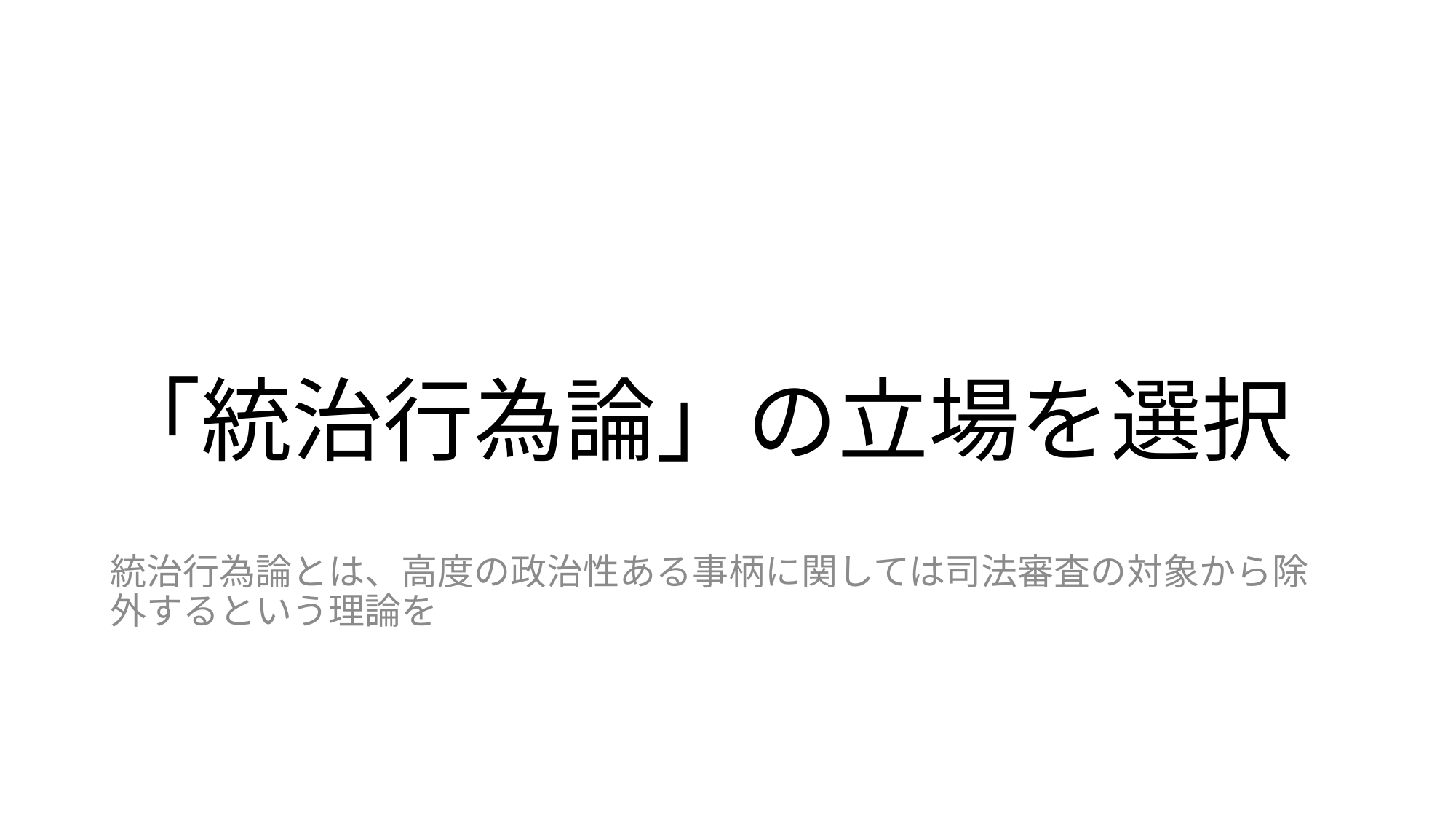

# 「統治行為論」の立場を選択
統治行為論とは、高度の政治性ある事柄に関しては司法審査の対象から除外するという理論を